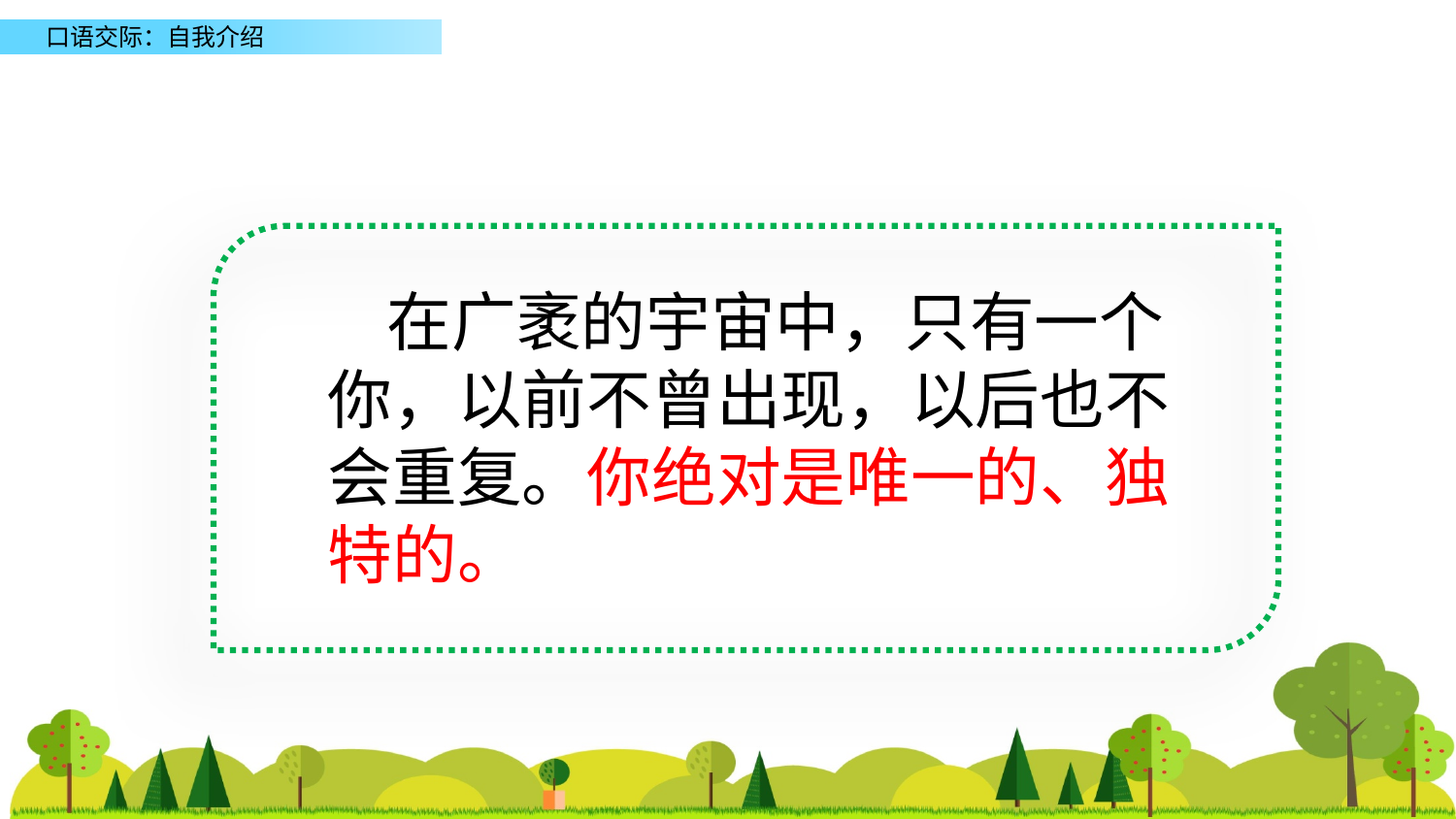

在广袤的宇宙中，只有一个你，以前不曾出现，以后也不会重复。你绝对是唯一的、独特的。